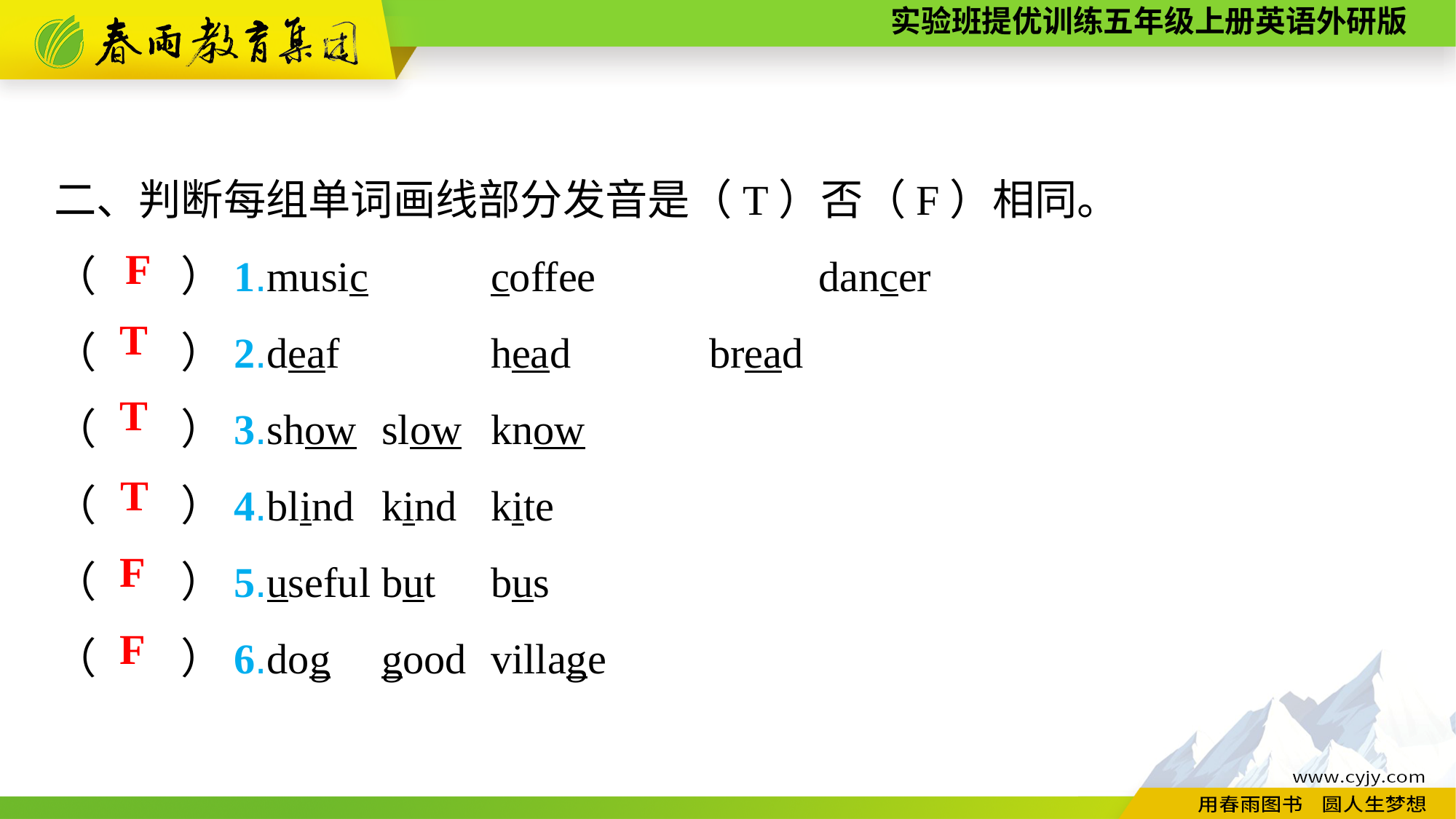

二、判断每组单词画线部分发音是（T）否（F）相同。
（　　）1.music　　	coffee　　　	dancer
（　　）2.deaf　　　	head　　　	bread
（　　）3.show	slow	know
（　　）4.blind	kind	kite
（　　）5.useful	but	bus
（　　）6.dog	good	village
F
T
T
T
F
F